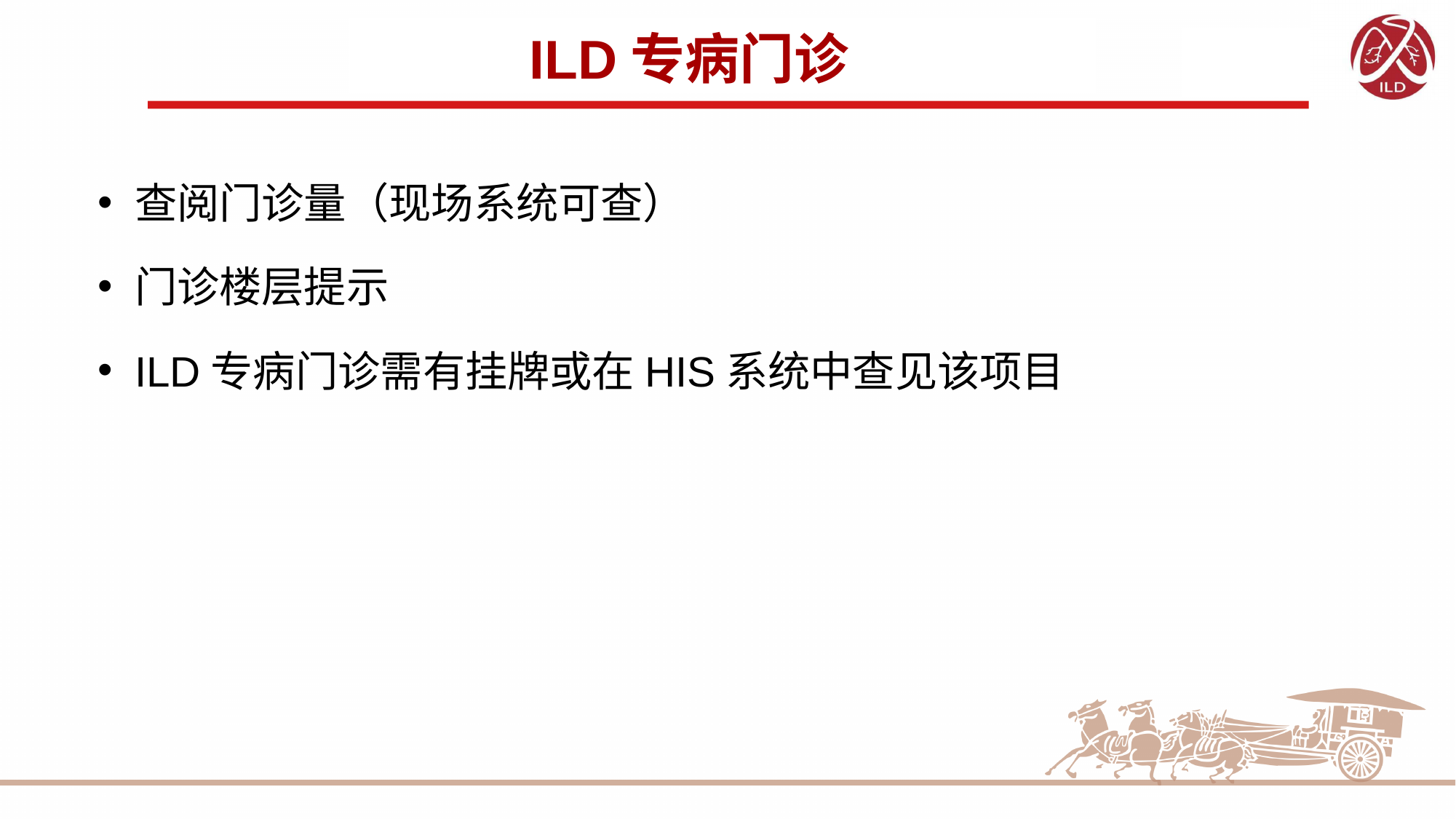

# ILD专病门诊
查阅门诊量（现场系统可查）
门诊楼层提示
ILD专病门诊需有挂牌或在HIS系统中查见该项目